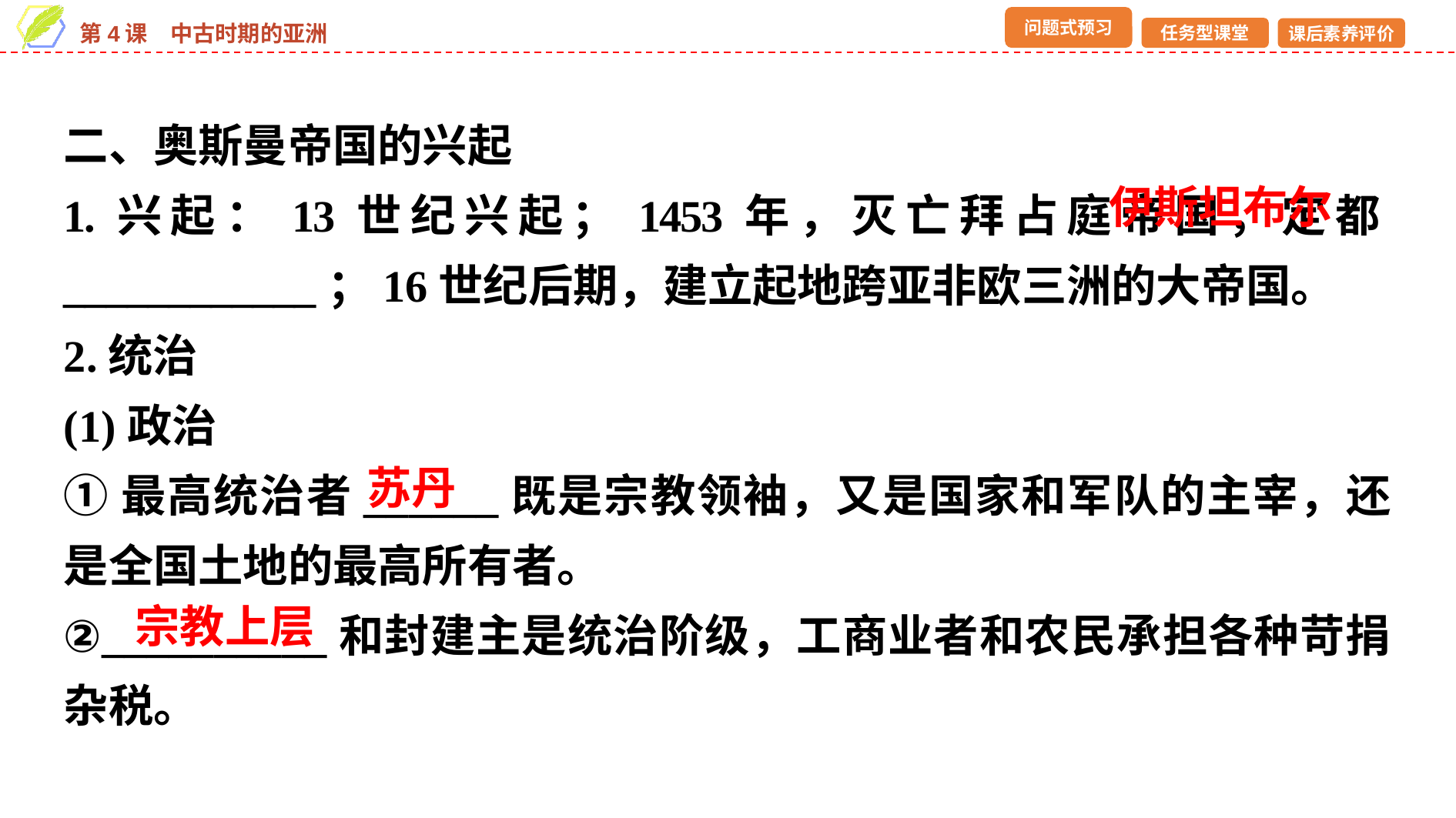

二、奥斯曼帝国的兴起
1.兴起：13世纪兴起；1453年，灭亡拜占庭帝国，定都____________；16世纪后期，建立起地跨亚非欧三洲的大帝国。
2.统治
(1)政治
①最高统治者______既是宗教领袖，又是国家和军队的主宰，还是全国土地的最高所有者。
②__________和封建主是统治阶级，工商业者和农民承担各种苛捐杂税。
伊斯坦布尔
苏丹
宗教上层